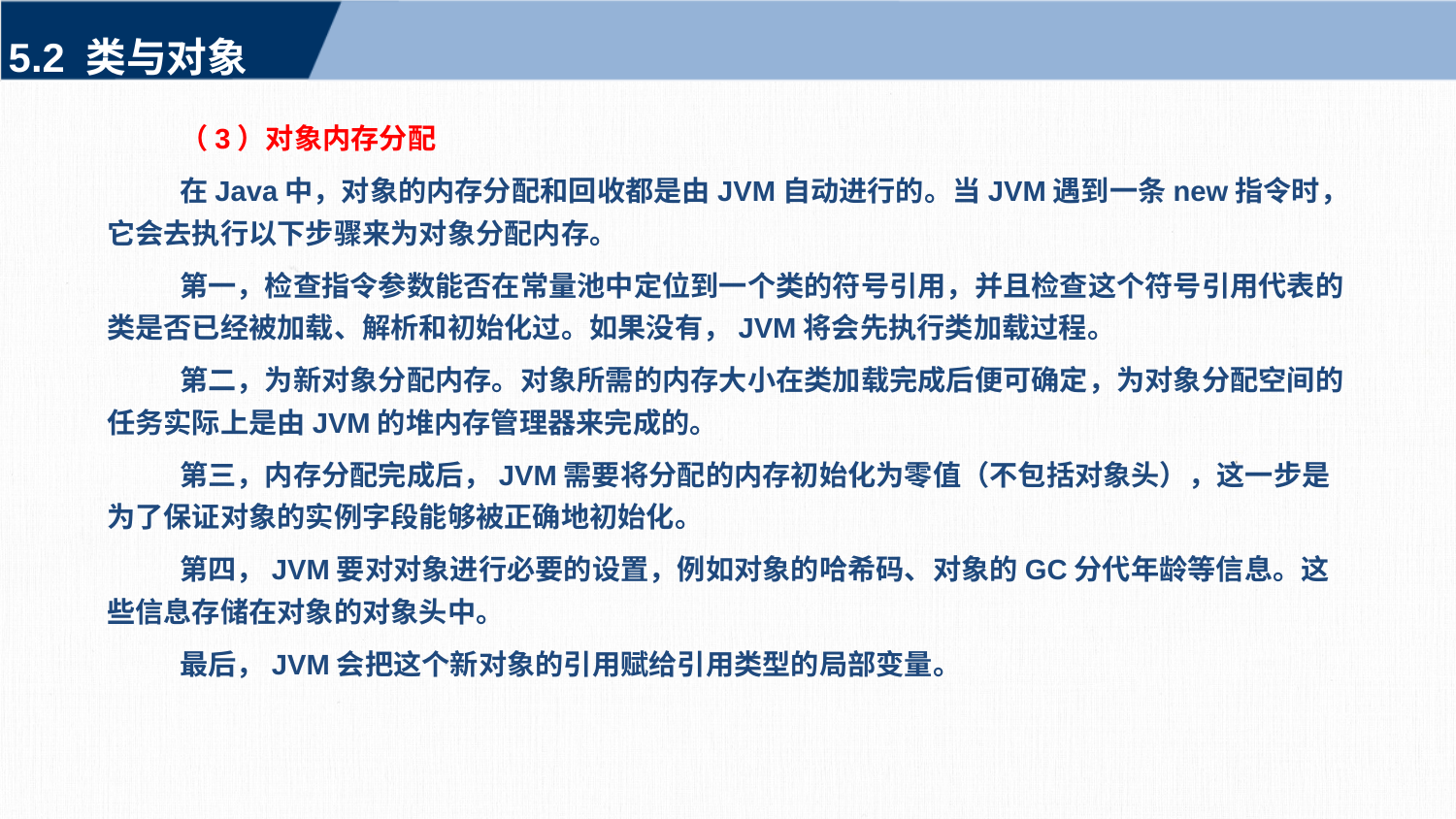

5.2 类与对象

（3）对象内存分配
在Java中，对象的内存分配和回收都是由JVM自动进行的。当JVM遇到一条new指令时，它会去执行以下步骤来为对象分配内存。
第一，检查指令参数能否在常量池中定位到一个类的符号引用，并且检查这个符号引用代表的类是否已经被加载、解析和初始化过。如果没有，JVM将会先执行类加载过程。
第二，为新对象分配内存。对象所需的内存大小在类加载完成后便可确定，为对象分配空间的任务实际上是由JVM的堆内存管理器来完成的。
第三，内存分配完成后，JVM需要将分配的内存初始化为零值（不包括对象头），这一步是为了保证对象的实例字段能够被正确地初始化。
第四，JVM要对对象进行必要的设置，例如对象的哈希码、对象的GC分代年龄等信息。这些信息存储在对象的对象头中。
最后，JVM会把这个新对象的引用赋给引用类型的局部变量。